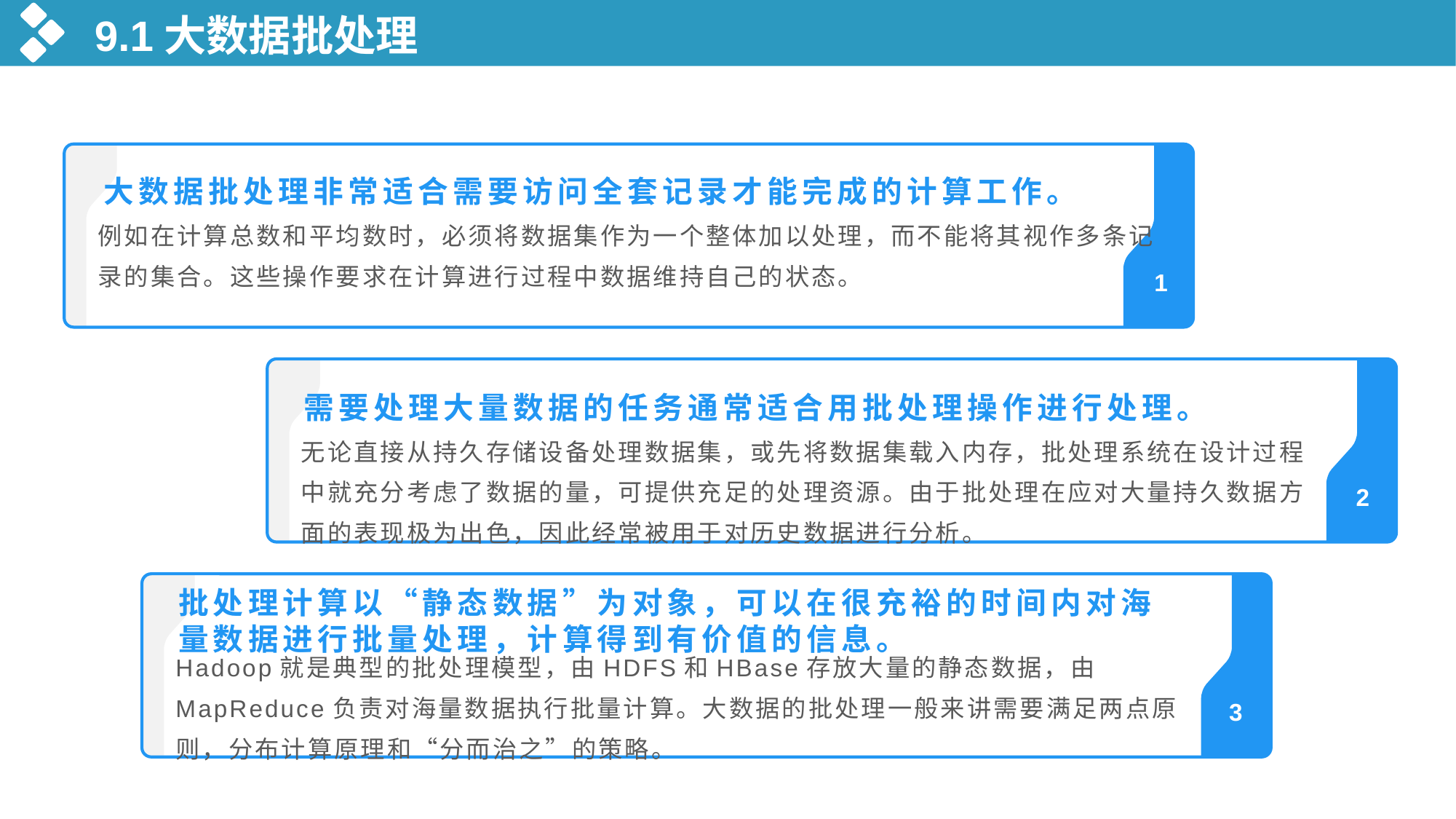

9.1大数据批处理

大数据批处理非常适合需要访问全套记录才能完成的计算工作。
例如在计算总数和平均数时，必须将数据集作为一个整体加以处理，而不能将其视作多条记录的集合。这些操作要求在计算进行过程中数据维持自己的状态。
1

需要处理大量数据的任务通常适合用批处理操作进行处理。
无论直接从持久存储设备处理数据集，或先将数据集载入内存，批处理系统在设计过程中就充分考虑了数据的量，可提供充足的处理资源。由于批处理在应对大量持久数据方面的表现极为出色，因此经常被用于对历史数据进行分析。
2

批处理计算以“静态数据”为对象，可以在很充裕的时间内对海量数据进行批量处理，计算得到有价值的信息。
Hadoop就是典型的批处理模型，由HDFS和HBase存放大量的静态数据，由MapReduce负责对海量数据执行批量计算。大数据的批处理一般来讲需要满足两点原则，分布计算原理和“分而治之”的策略。
3